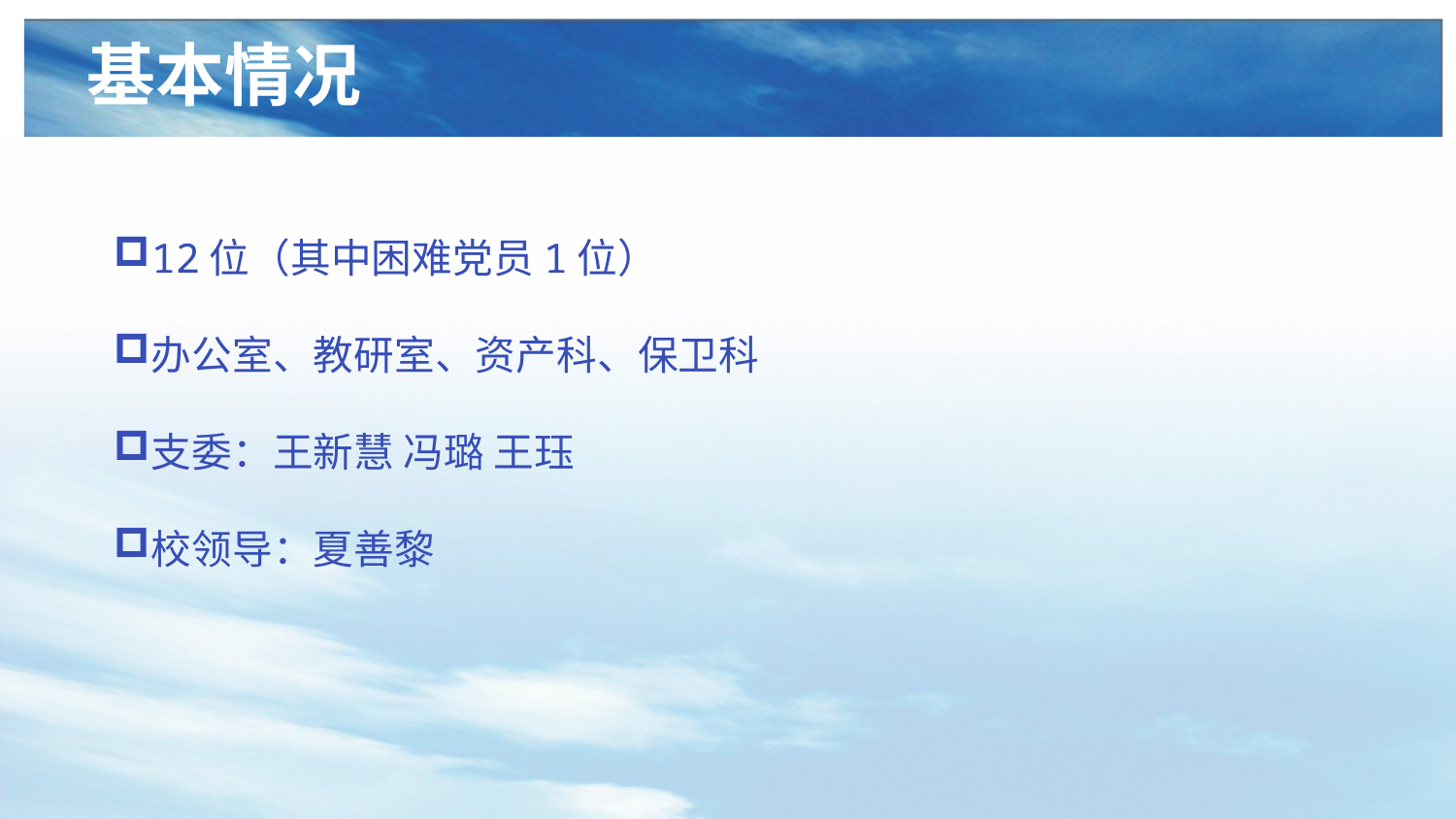

基本情况
12位（其中困难党员1位）
办公室、教研室、资产科、保卫科
支委：王新慧 冯璐 王珏
校领导：夏善黎